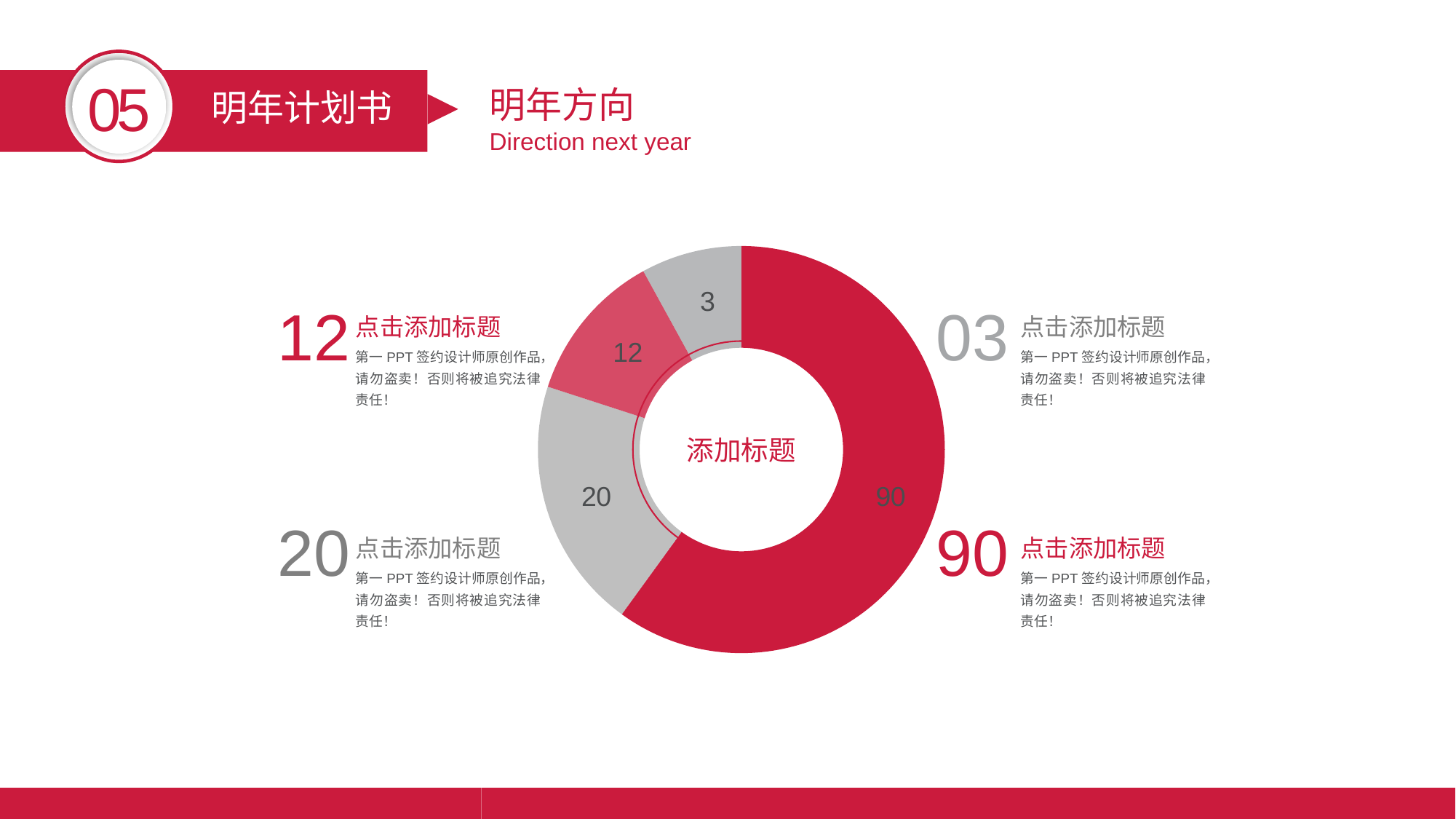

05

明年方向
Direction next year
明年计划书

### Chart

| Category | 销售额 |
|---|---|
|  | 60.0 |
|  | 20.0 |
|  | 12.0 |
|  | 8.0 |
12
03
点击添加标题
点击添加标题
第一PPT签约设计师原创作品，请勿盗卖！否则将被追究法律责任！
第一PPT签约设计师原创作品，请勿盗卖！否则将被追究法律责任！
添加标题
20
90
点击添加标题
点击添加标题
第一PPT签约设计师原创作品，请勿盗卖！否则将被追究法律责任！
第一PPT签约设计师原创作品，请勿盗卖！否则将被追究法律责任！